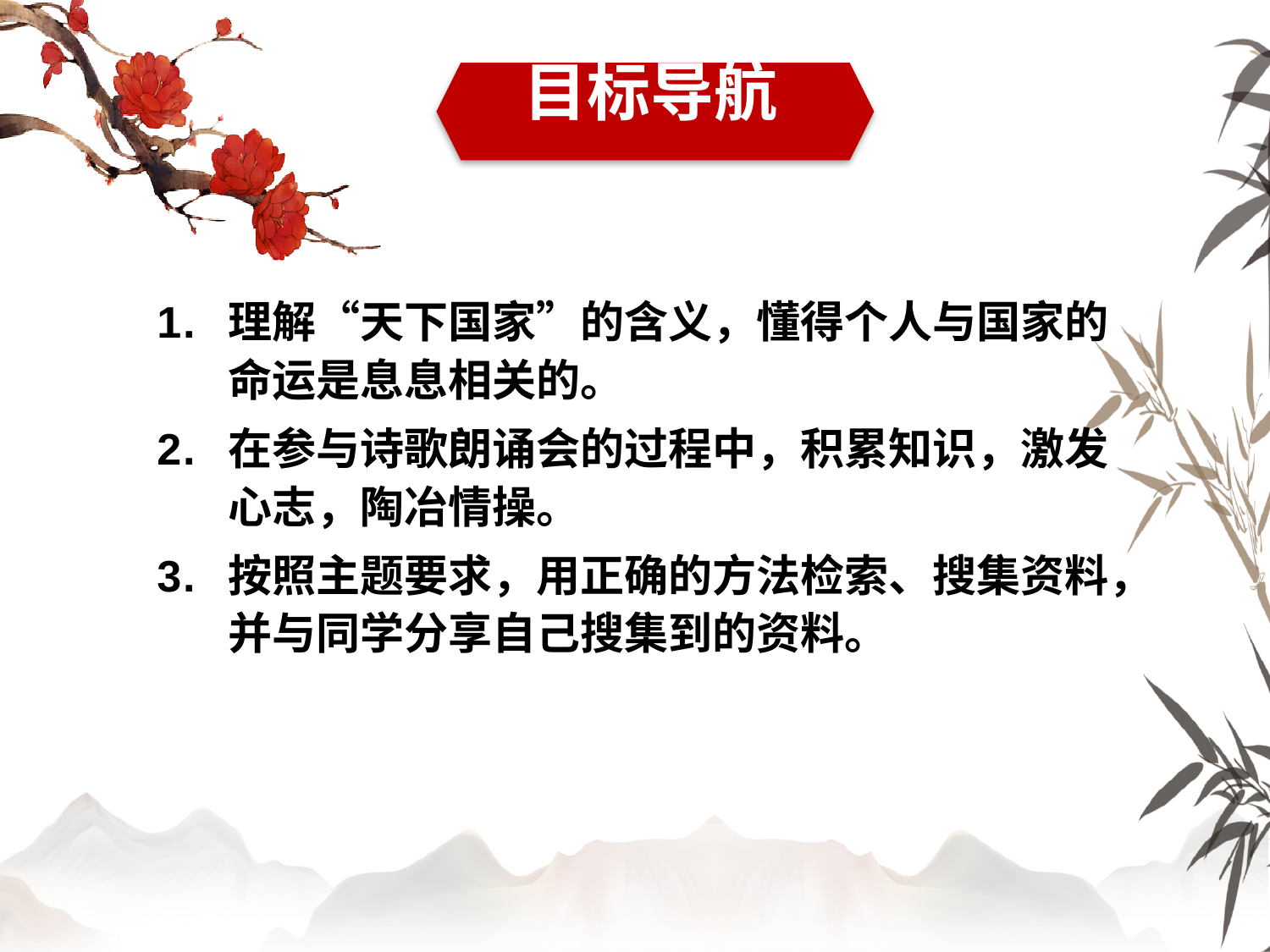

目标导航
理解“天下国家”的含义，懂得个人与国家的命运是息息相关的。
在参与诗歌朗诵会的过程中，积累知识，激发心志，陶冶情操。
按照主题要求，用正确的方法检索、搜集资料，并与同学分享自己搜集到的资料。